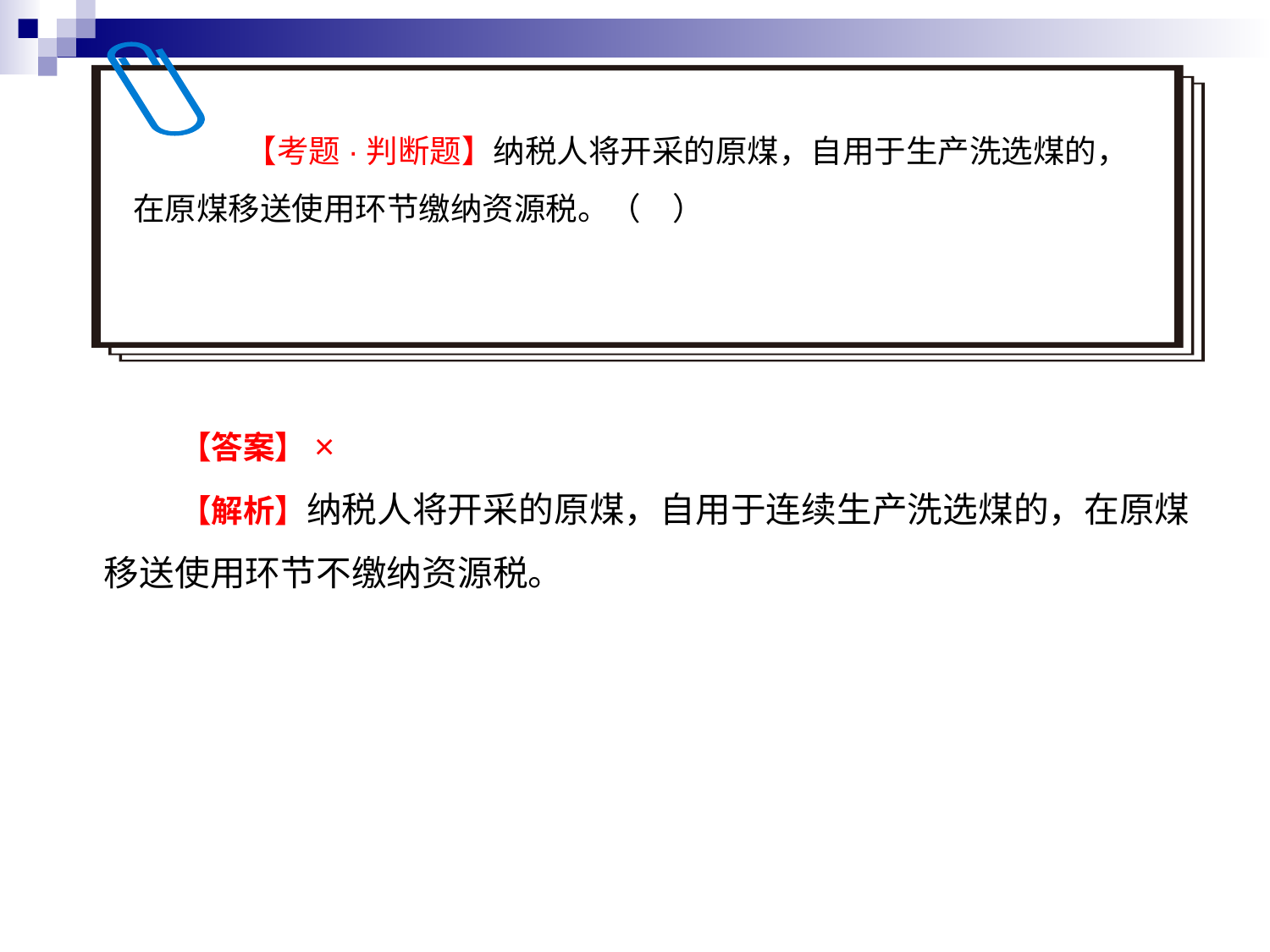

【考题·判断题】纳税人将开采的原煤，自用于生产洗选煤的，在原煤移送使用环节缴纳资源税。（　）
【答案】×
【解析】纳税人将开采的原煤，自用于连续生产洗选煤的，在原煤移送使用环节不缴纳资源税。